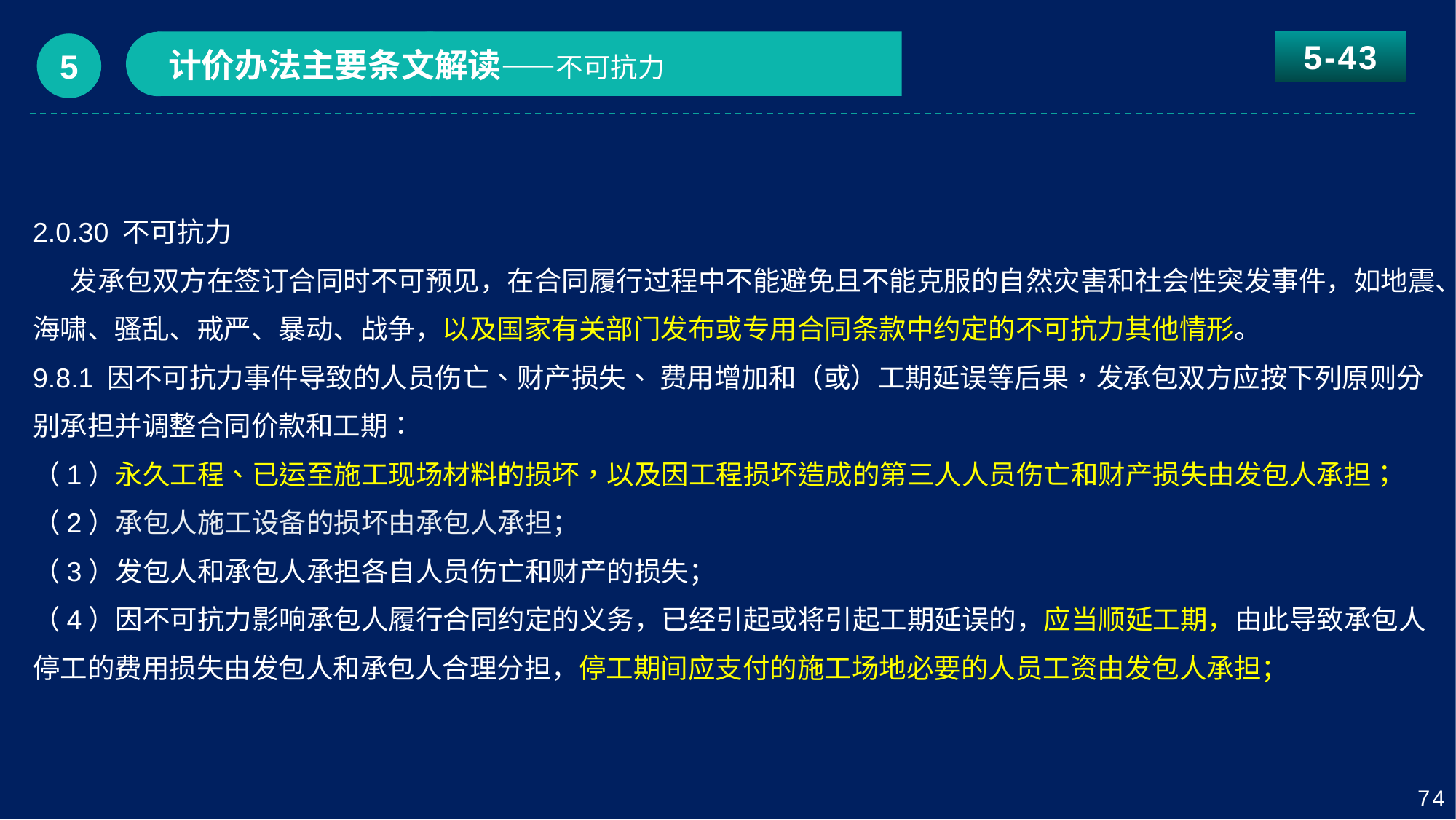

5-43
计价办法主要条文解读——不可抗力

5
2.0.30 不可抗力
     发承包双方在签订合同时不可预见，在合同履行过程中不能避免且不能克服的自然灾害和社会性突发事件，如地震、海啸、骚乱、戒严、暴动、战争，以及国家有关部门发布或专用合同条款中约定的不可抗力其他情形。
9.8.1 因不可抗力事件导致的人员伤亡、财产损失、 费用增加和（或）工期延误等后果，发承包双方应按下列原则分别承担并调整合同价款和工期：
（1）永久工程、已运至施工现场材料的损坏，以及因工程损坏造成的第三人人员伤亡和财产损失由发包人承担；
（2）承包人施工设备的损坏由承包人承担；
（3）发包人和承包人承担各自人员伤亡和财产的损失；
（4）因不可抗力影响承包人履行合同约定的义务，已经引起或将引起工期延误的，应当顺延工期，由此导致承包人停工的费用损失由发包人和承包人合理分担，停工期间应支付的施工场地必要的人员工资由发包人承担；
74